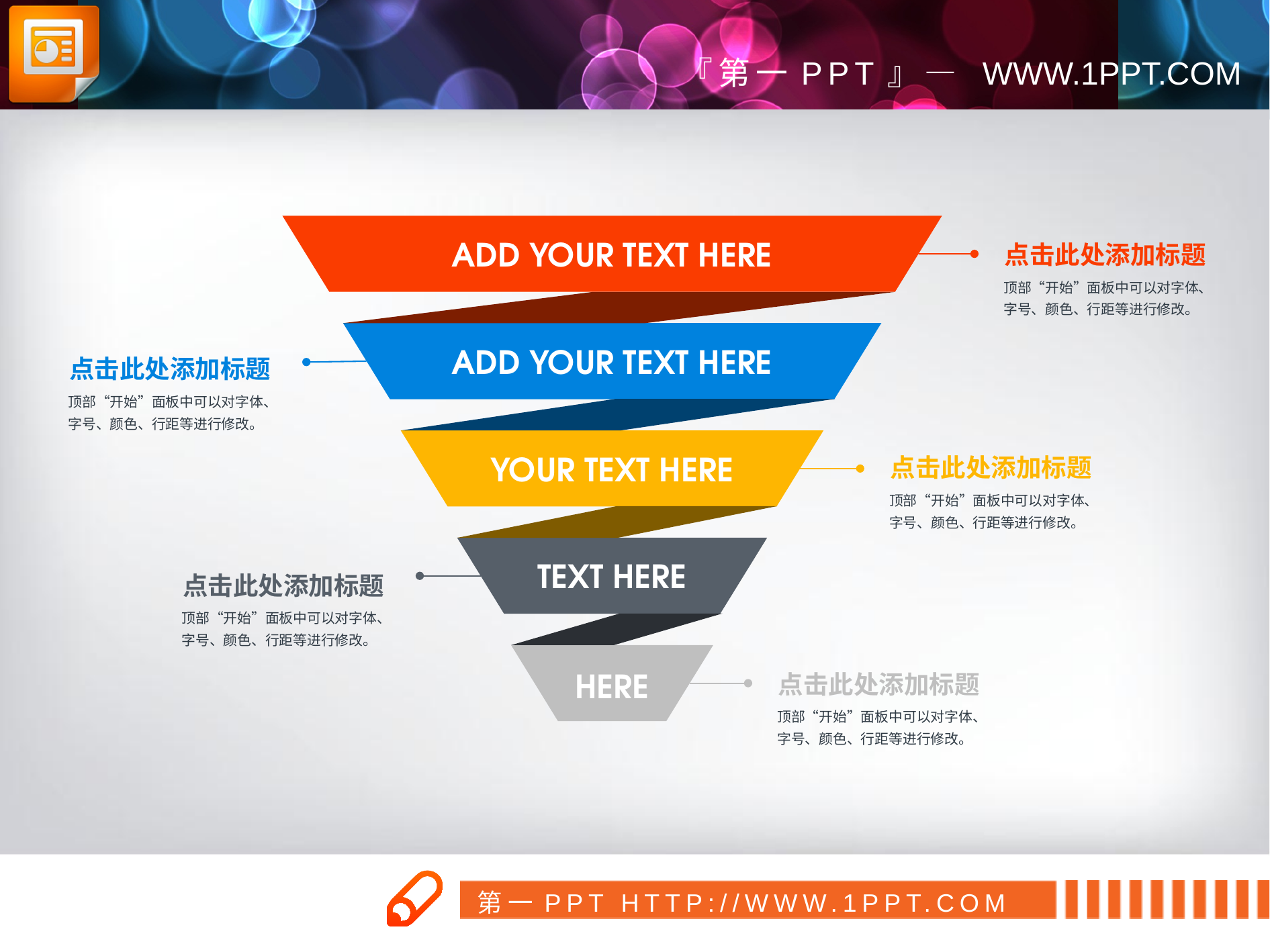

ADD YOUR TEXT HERE
点击此处添加标题
顶部“开始”面板中可以对字体、字号、颜色、行距等进行修改。

ADD YOUR TEXT HERE
点击此处添加标题
顶部“开始”面板中可以对字体、字号、颜色、行距等进行修改。

YOUR TEXT HERE
点击此处添加标题
顶部“开始”面板中可以对字体、字号、颜色、行距等进行修改。

TEXT HERE
点击此处添加标题
顶部“开始”面板中可以对字体、字号、颜色、行距等进行修改。

HERE
点击此处添加标题
顶部“开始”面板中可以对字体、字号、颜色、行距等进行修改。